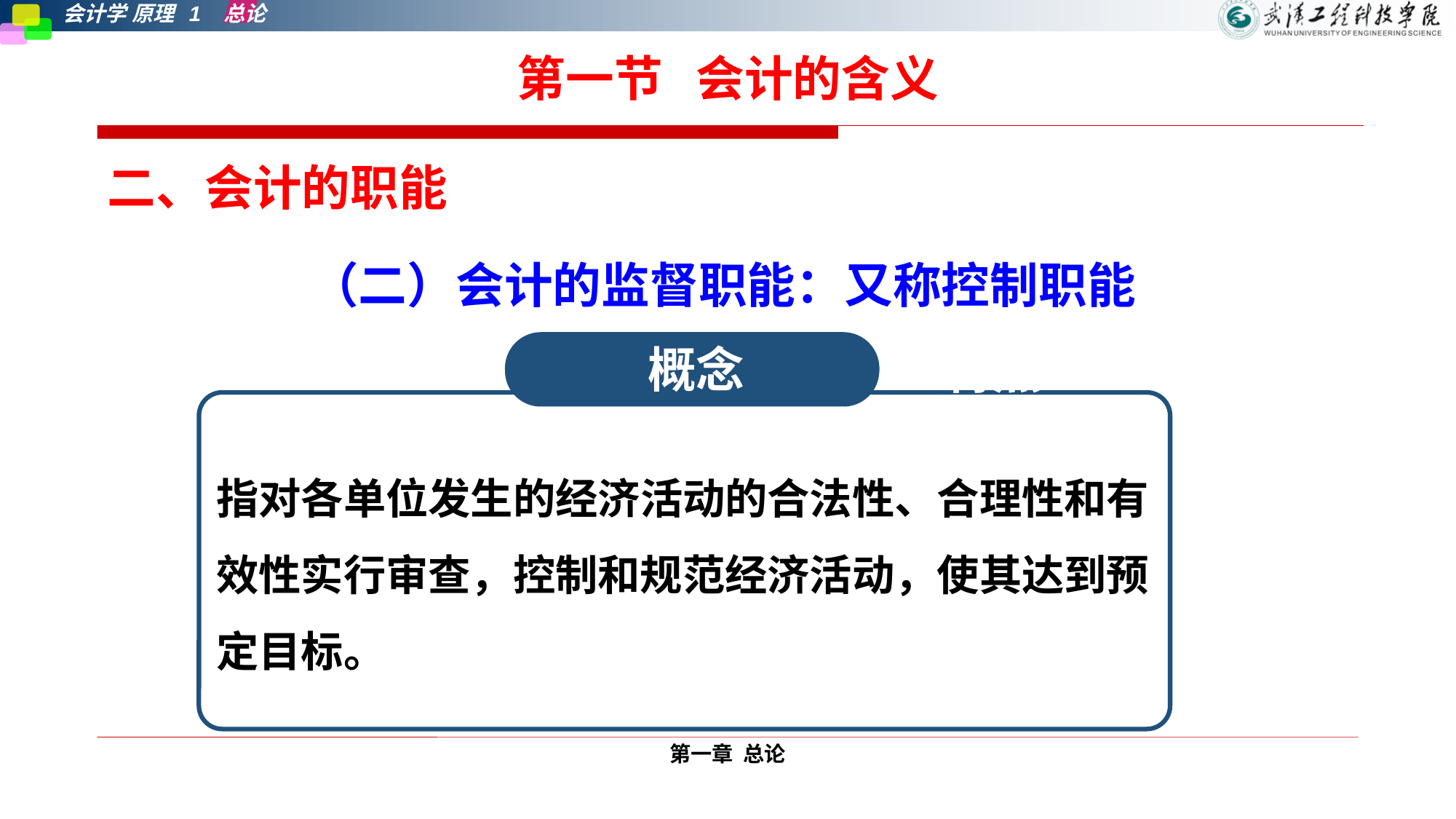

# 第一节   会计的含义
二、会计的职能
（二）会计的监督职能：又称控制职能

概念
特点
指对各单位发生的经济活动的合法性、合理性和有效性实行审查，控制和规范经济活动，使其达到预定目标。
第一章  总论